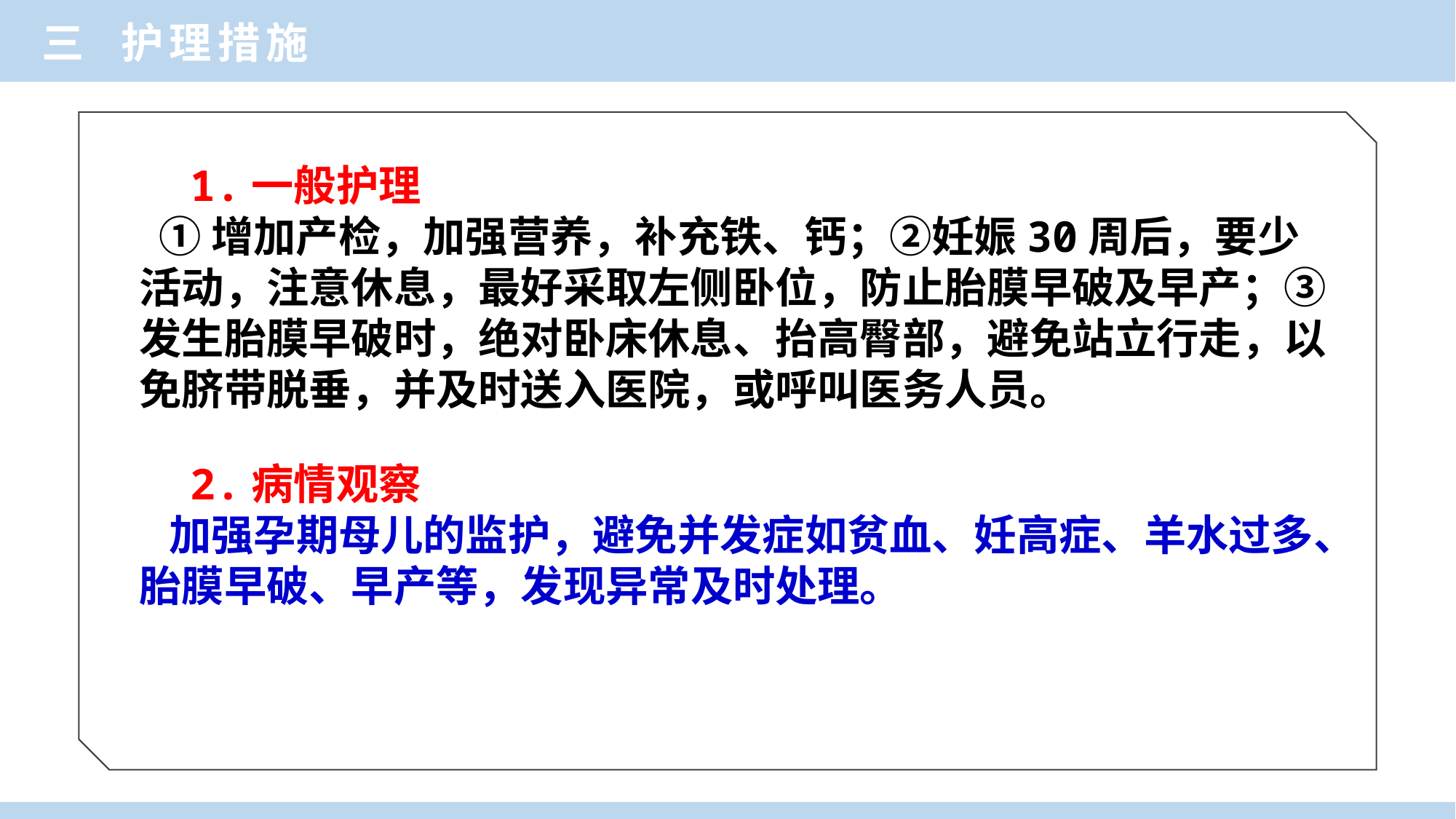

三  护理措施

  1.一般护理
  ①增加产检，加强营养，补充铁、钙；②妊娠30周后，要少活动，注意休息，最好采取左侧卧位，防止胎膜早破及早产；③发生胎膜早破时，绝对卧床休息、抬高臀部，避免站立行走，以免脐带脱垂，并及时送入医院，或呼叫医务人员。
  2.病情观察
  加强孕期母儿的监护，避免并发症如贫血、妊高症、羊水过多、胎膜早破、早产等，发现异常及时处理。